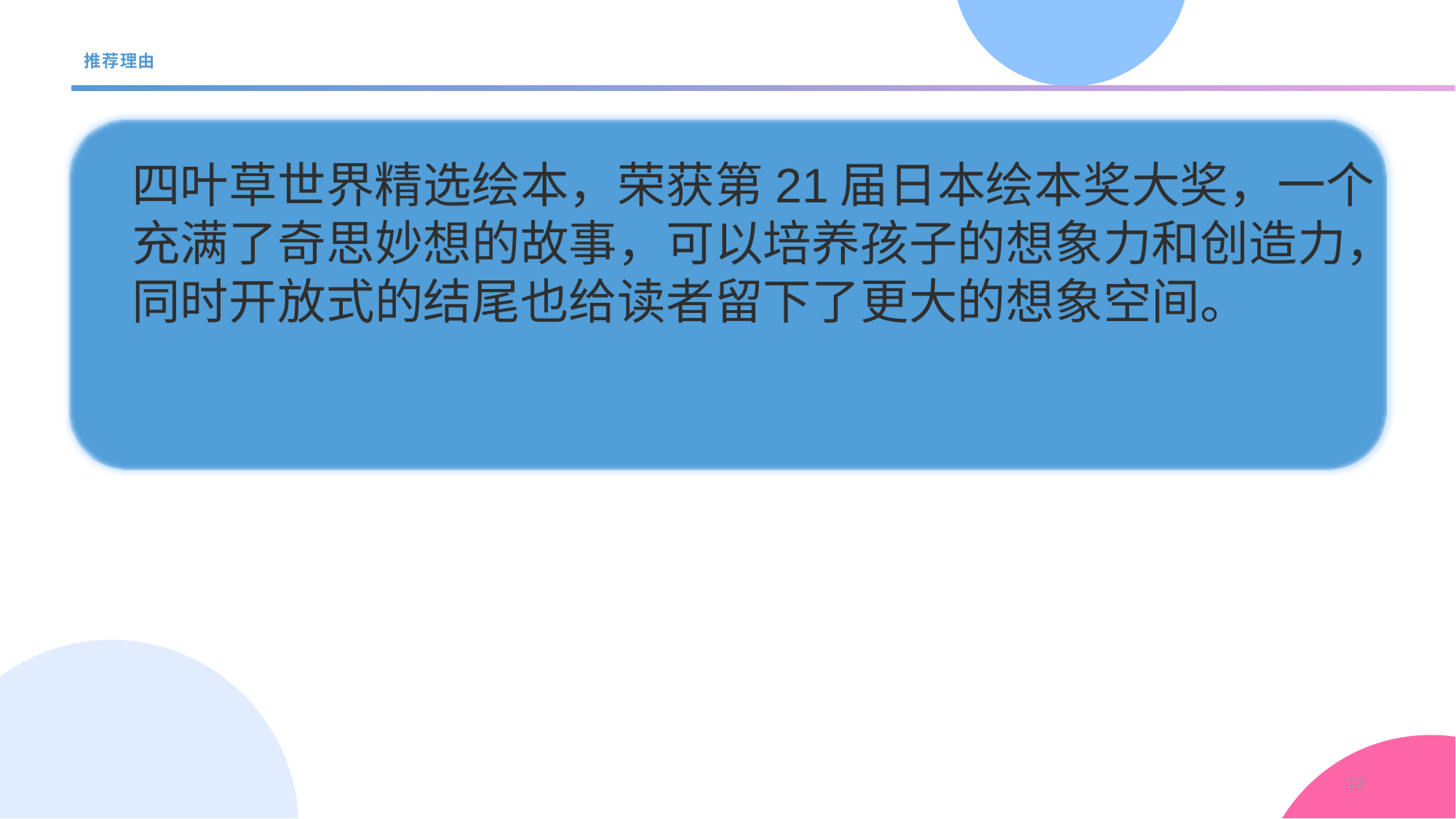

# 推荐理由

四叶草世界精选绘本，荣获第21届日本绘本奖大奖，一个
充满了奇思妙想的故事，可以培养孩子的想象力和创造力，
同时开放式的结尾也给读者留下了更大的想象空间。

12